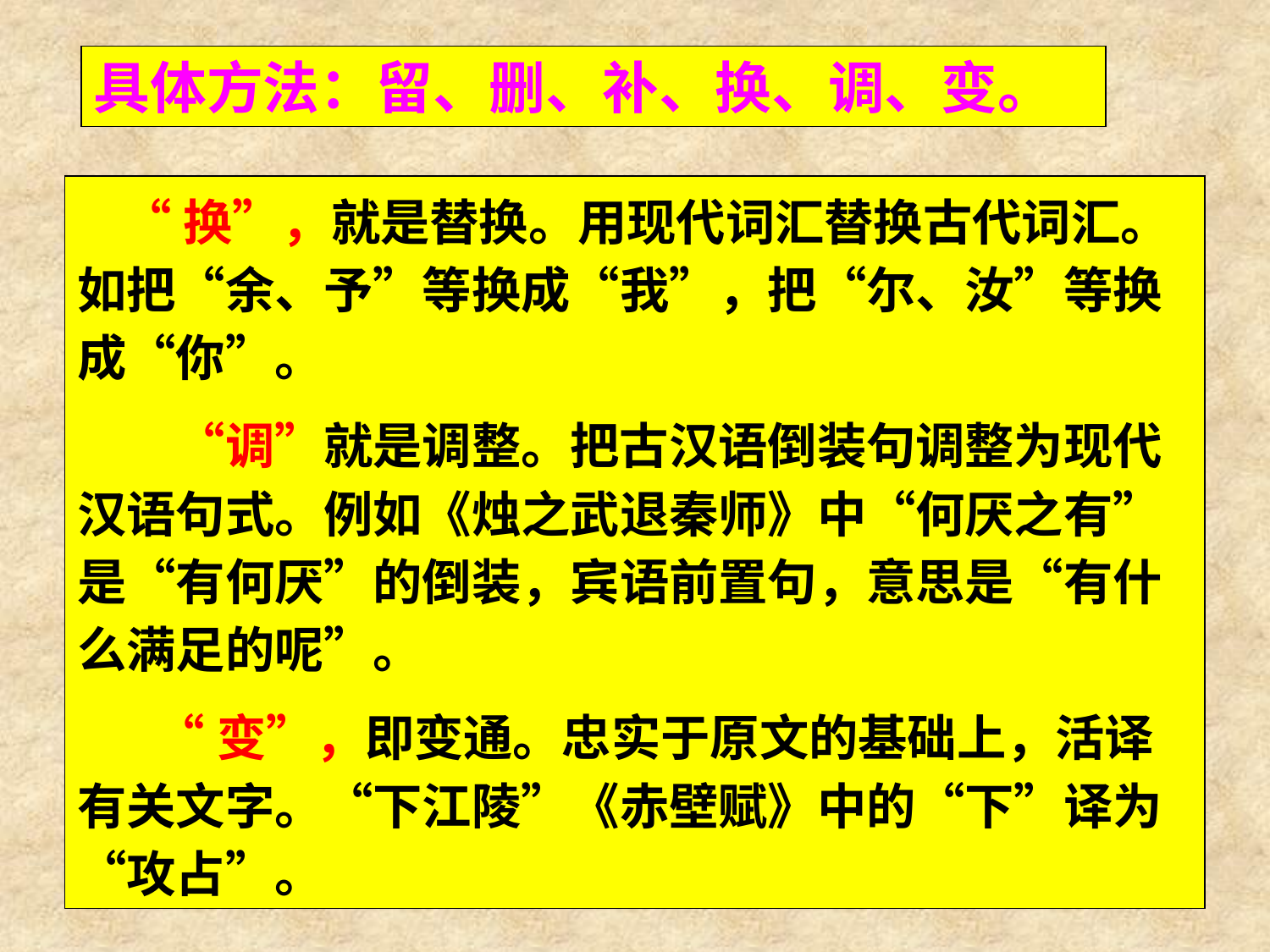

具体方法：留、删、补、换、调、变。

    “换”，就是替换。用现代词汇替换古代词汇。如把“余、予”等换成“我”，把“尔、汝”等换成“你”。
　　“调”就是调整。把古汉语倒装句调整为现代汉语句式。例如《烛之武退秦师》中“何厌之有”是“有何厌”的倒装，宾语前置句，意思是“有什么满足的呢”。
       “变”，即变通。忠实于原文的基础上，活译有关文字。“下江陵”《赤壁赋》中的“下”译为“攻占”。